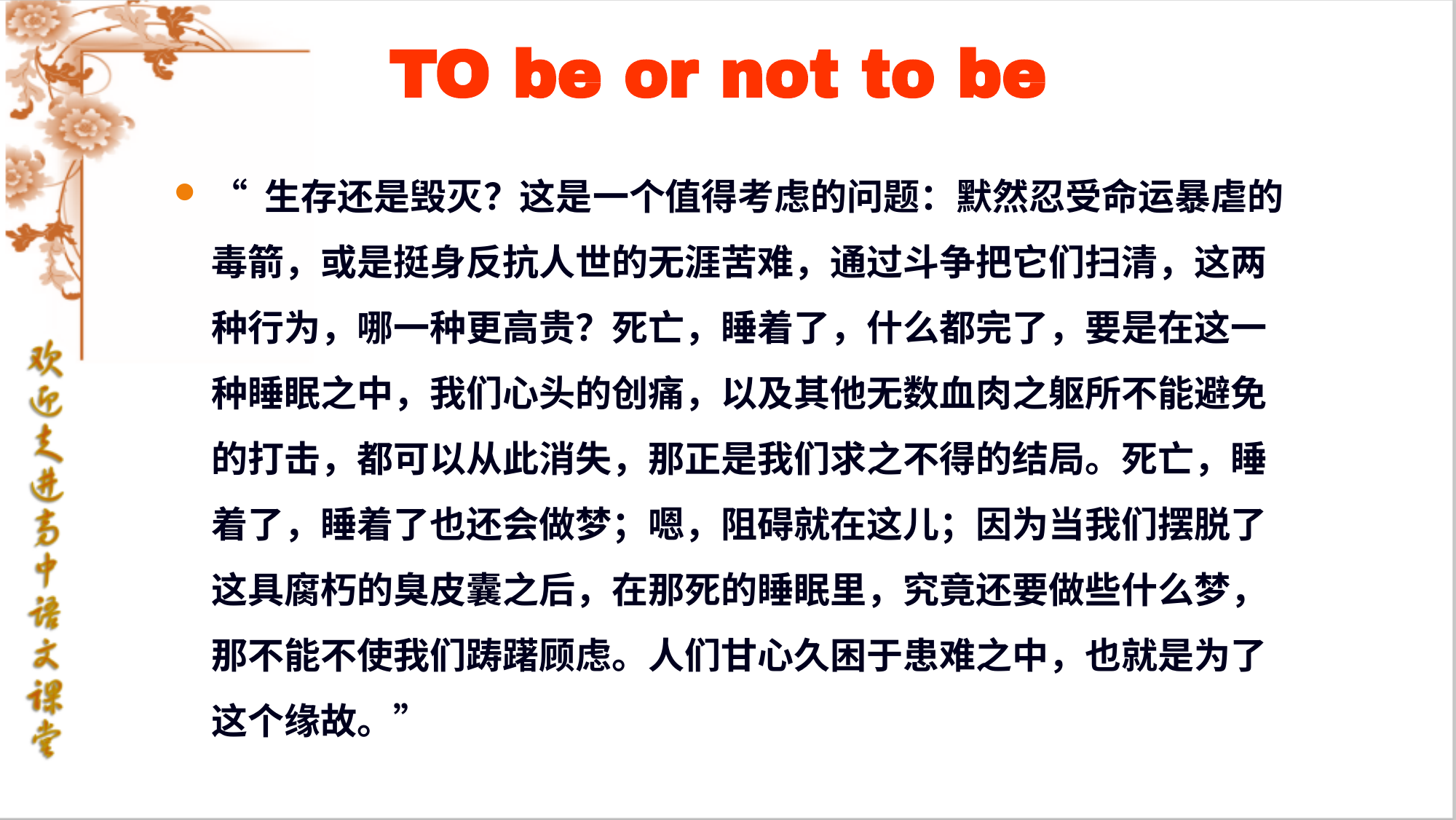

TO be or not to be
“ 生存还是毁灭？这是一个值得考虑的问题：默然忍受命运暴虐的毒箭，或是挺身反抗人世的无涯苦难，通过斗争把它们扫清，这两种行为，哪一种更高贵？死亡，睡着了，什么都完了，要是在这一种睡眠之中，我们心头的创痛，以及其他无数血肉之躯所不能避免的打击，都可以从此消失，那正是我们求之不得的结局。死亡，睡着了，睡着了也还会做梦；嗯，阻碍就在这儿；因为当我们摆脱了这具腐朽的臭皮囊之后，在那死的睡眠里，究竟还要做些什么梦，那不能不使我们踌躇顾虑。人们甘心久困于患难之中，也就是为了这个缘故。”